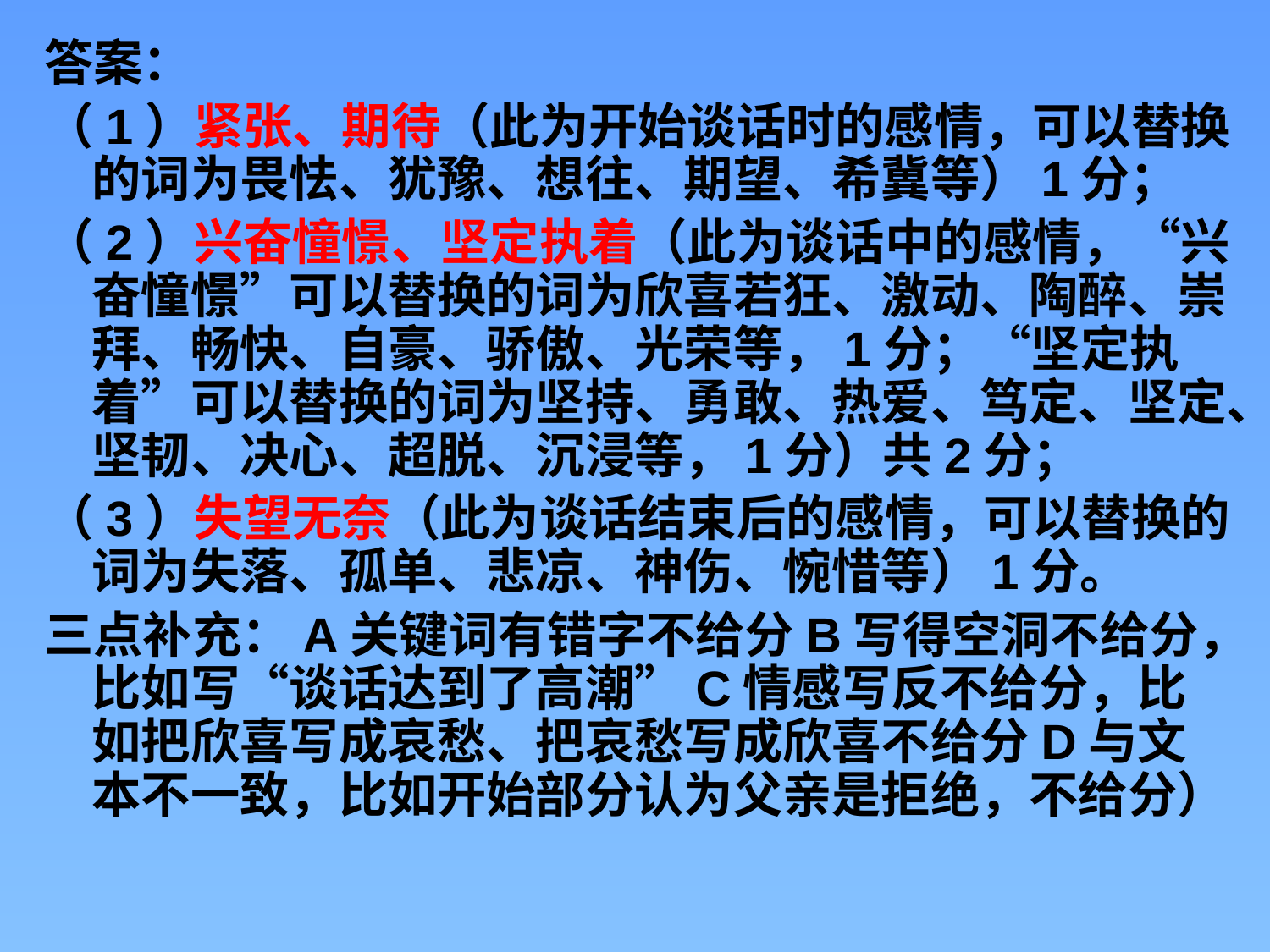

答案：
（1）紧张、期待（此为开始谈话时的感情，可以替换的词为畏怯、犹豫、想往、期望、希冀等）1分；
（2）兴奋憧憬、坚定执着（此为谈话中的感情，“兴奋憧憬”可以替换的词为欣喜若狂、激动、陶醉、崇拜、畅快、自豪、骄傲、光荣等，1分；“坚定执着”可以替换的词为坚持、勇敢、热爱、笃定、坚定、坚韧、决心、超脱、沉浸等，1分）共2分；
（3）失望无奈（此为谈话结束后的感情，可以替换的词为失落、孤单、悲凉、神伤、惋惜等）1分。
三点补充：A关键词有错字不给分B写得空洞不给分，比如写“谈话达到了高潮”C情感写反不给分，比如把欣喜写成哀愁、把哀愁写成欣喜不给分D与文本不一致，比如开始部分认为父亲是拒绝，不给分）